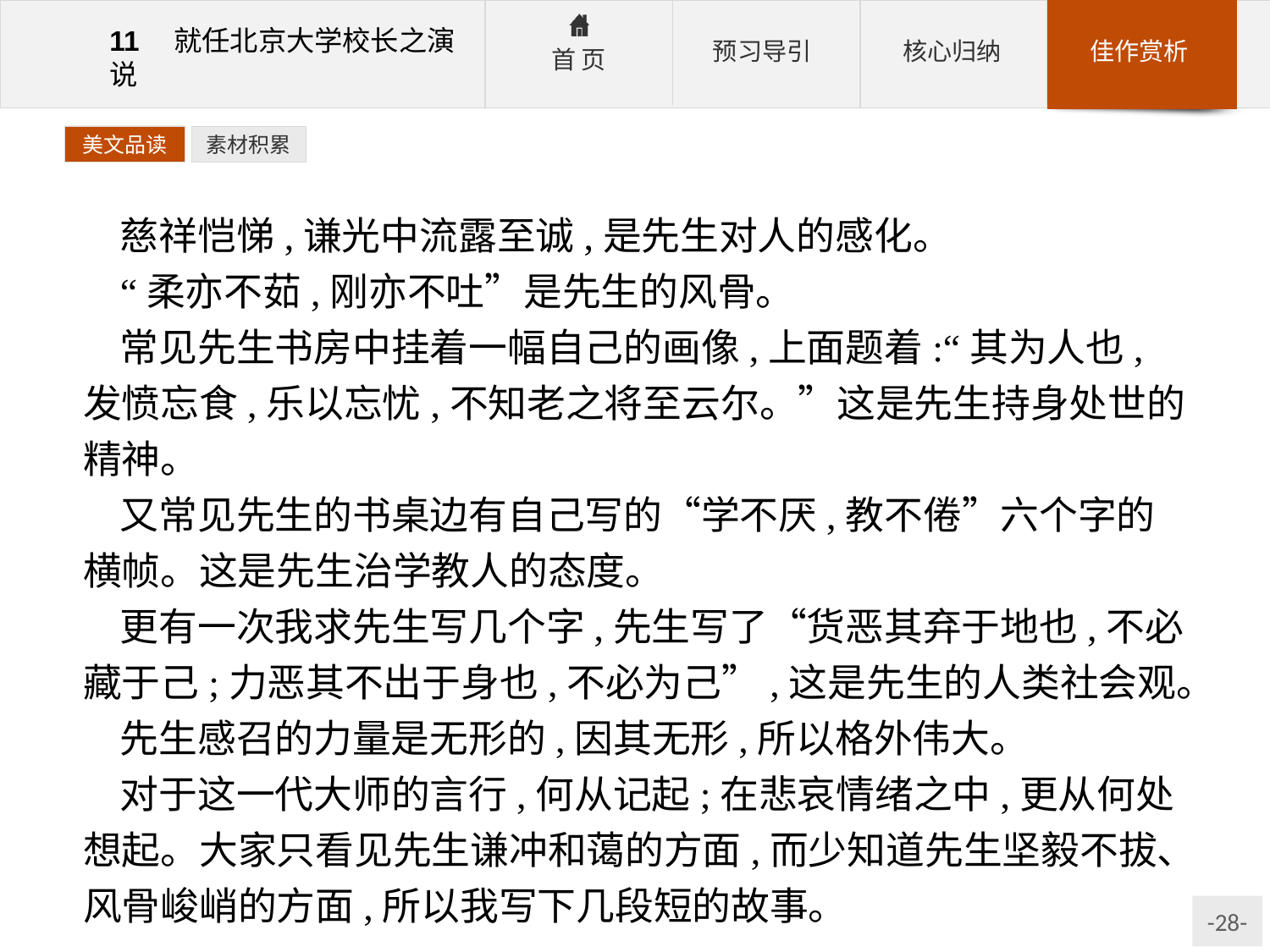

美文品读
素材积累
慈祥恺悌,谦光中流露至诚,是先生对人的感化。
“柔亦不茹,刚亦不吐”是先生的风骨。
常见先生书房中挂着一幅自己的画像,上面题着:“其为人也,发愤忘食,乐以忘忧,不知老之将至云尔。”这是先生持身处世的精神。
又常见先生的书桌边有自己写的“学不厌,教不倦”六个字的横帧。这是先生治学教人的态度。
更有一次我求先生写几个字,先生写了“货恶其弃于地也,不必藏于己;力恶其不出于身也,不必为己”,这是先生的人类社会观。
先生感召的力量是无形的,因其无形,所以格外伟大。
对于这一代大师的言行,何从记起;在悲哀情绪之中,更从何处想起。大家只看见先生谦冲和蔼的方面,而少知道先生坚毅不拔、风骨峻峭的方面,所以我写下几段短的故事。